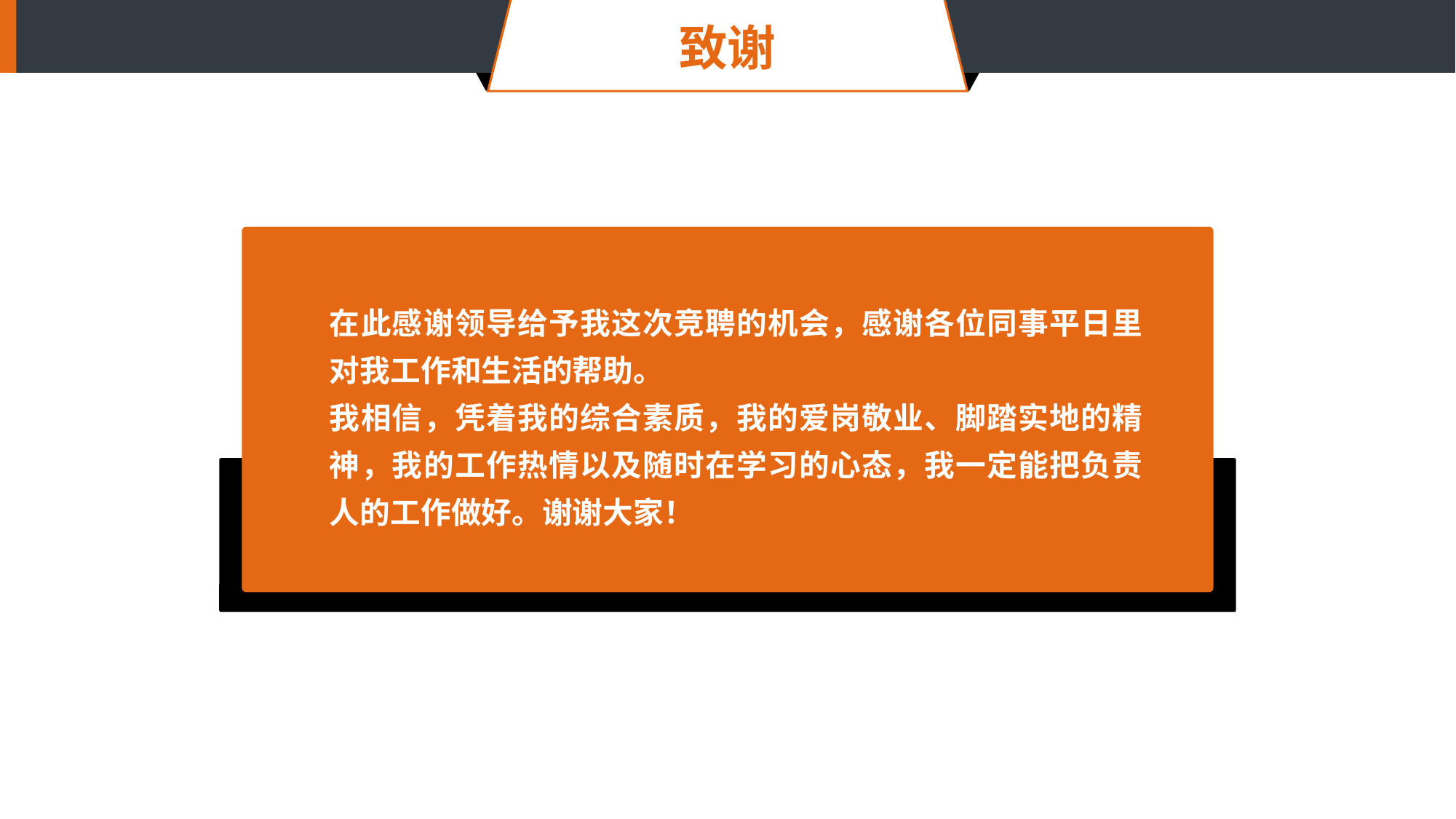

致谢

在此感谢领导给予我这次竞聘的机会，感谢各位同事平日里对我工作和生活的帮助。
我相信，凭着我的综合素质，我的爱岗敬业、脚踏实地的精神，我的工作热情以及随时在学习的心态，我一定能把负责人的工作做好。谢谢大家！